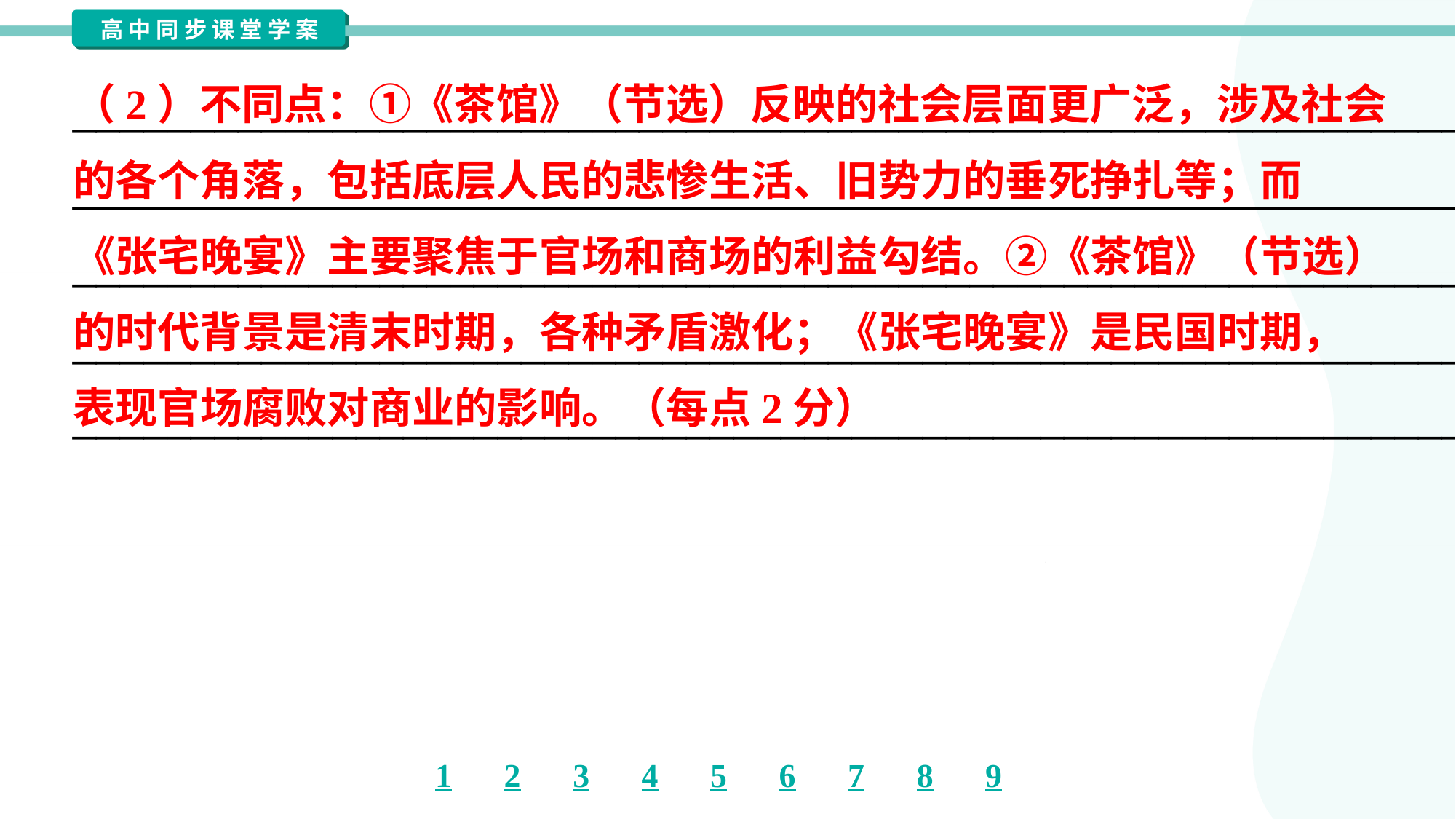

（2）不同点：①《茶馆》（节选）反映的社会层面更广泛，涉及社会
的各个角落，包括底层人民的悲惨生活、旧势力的垂死挣扎等；而
《张宅晚宴》主要聚焦于官场和商场的利益勾结。②《茶馆》（节选）
的时代背景是清末时期，各种矛盾激化；《张宅晚宴》是民国时期，
表现官场腐败对商业的影响。（每点2分）
_____________________________________________________________
_____________________________________________________________
_____________________________________________________________
_____________________________________________________________
_____________________________________________________________